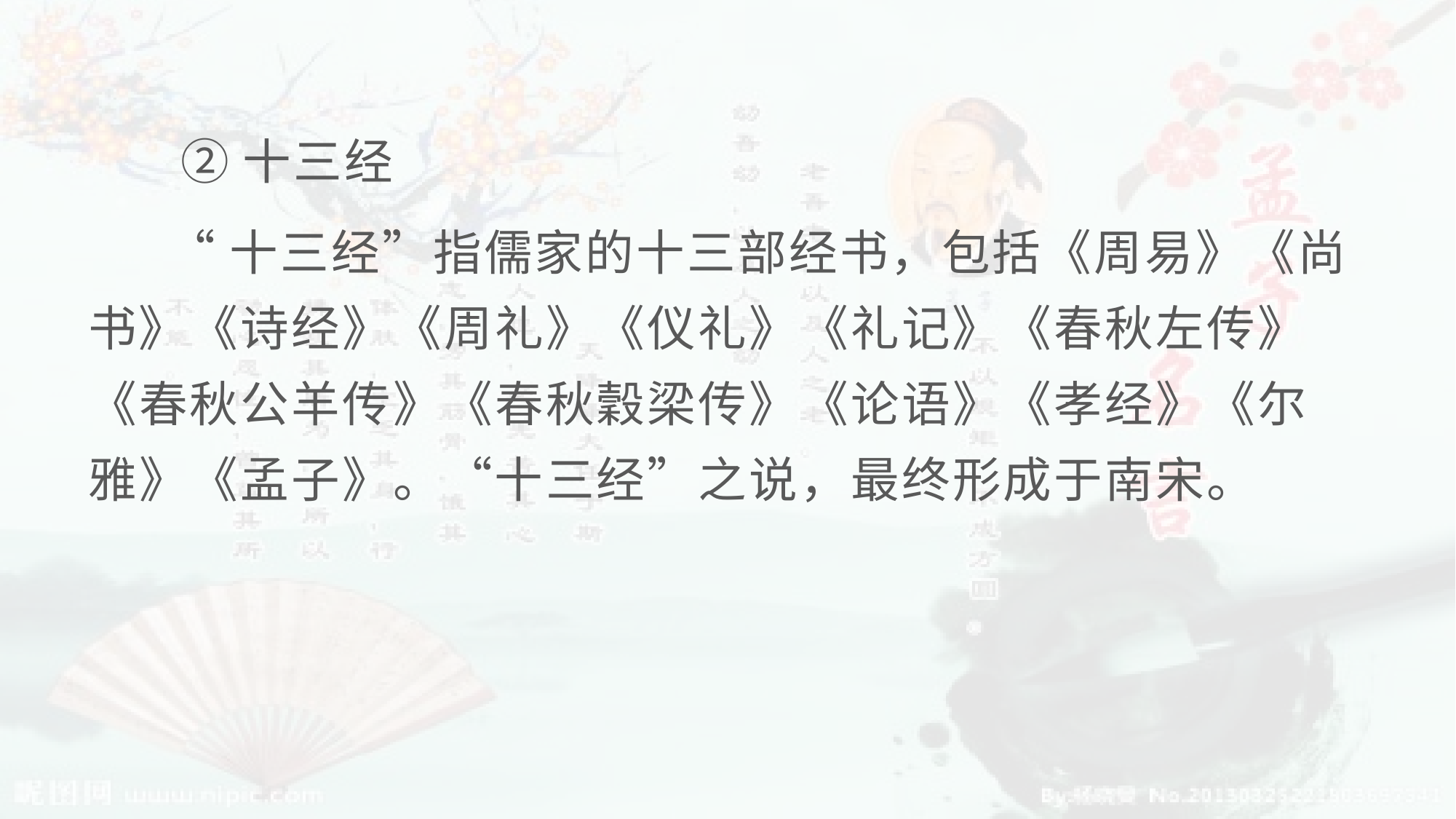

②十三经
      “十三经”指儒家的十三部经书，包括《周易》《尚书》《诗经》《周礼》《仪礼》《礼记》《春秋左传》《春秋公羊传》《春秋穀梁传》《论语》《孝经》《尔雅》《孟子》。“十三经”之说，最终形成于南宋。